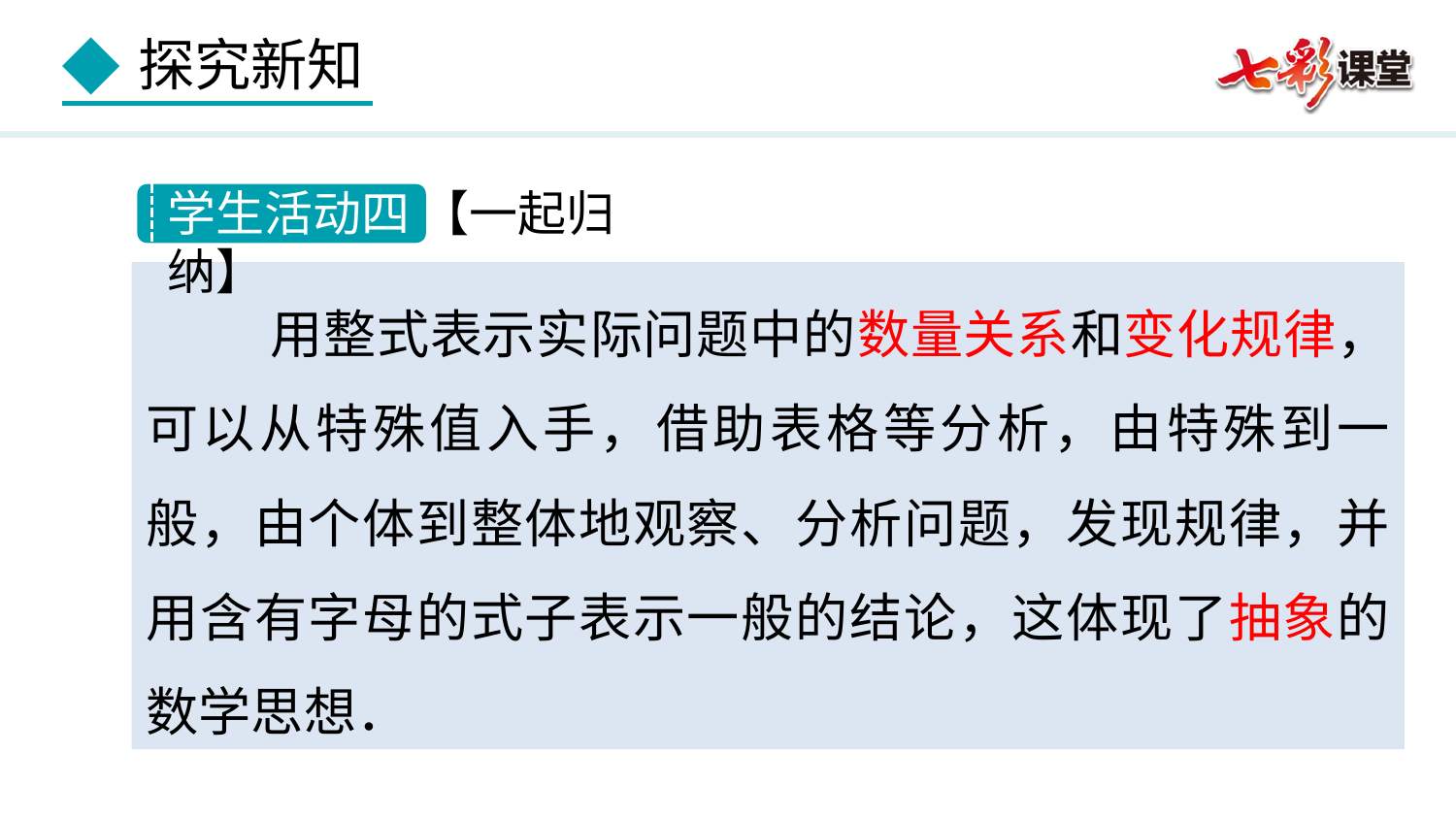

学生活动四 【一起归纳】

  用整式表示实际问题中的数量关系和变化规律，可以从特殊值入手，借助表格等分析，由特殊到一般，由个体到整体地观察、分析问题，发现规律，并用含有字母的式子表示一般的结论，这体现了抽象的数学思想．